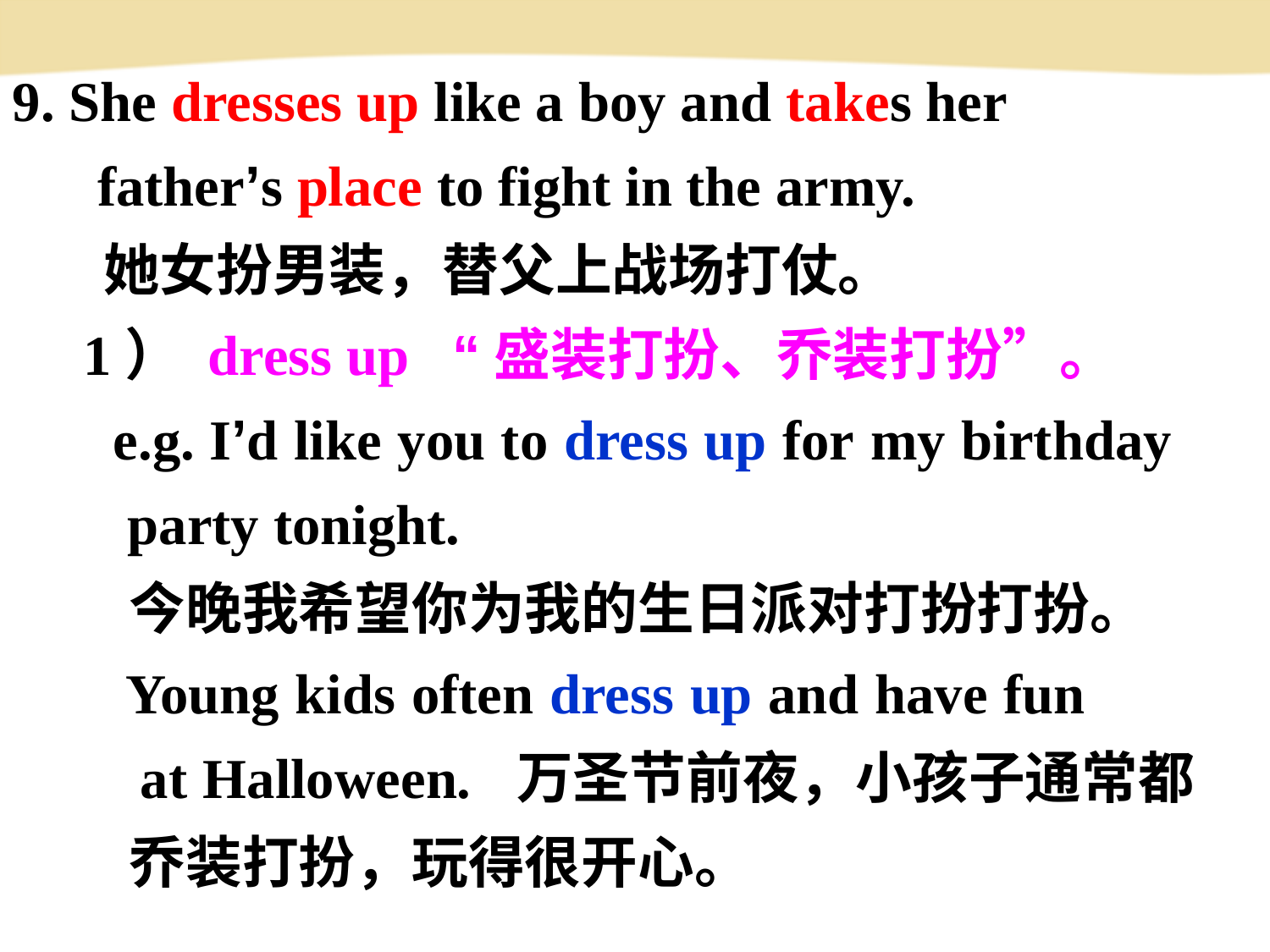

9. She dresses up like a boy and takes her
      father’s place to fight in the army.
      她女扮男装，替父上战场打仗。
     1） dress up   “盛装打扮、乔装打扮”。
       e.g. I’d like you to dress up for my birthday
        party tonight.
        今晚我希望你为我的生日派对打扮打扮。
        Young kids often dress up and have fun
         at Halloween.  万圣节前夜，小孩子通常都
        乔装打扮，玩得很开心。